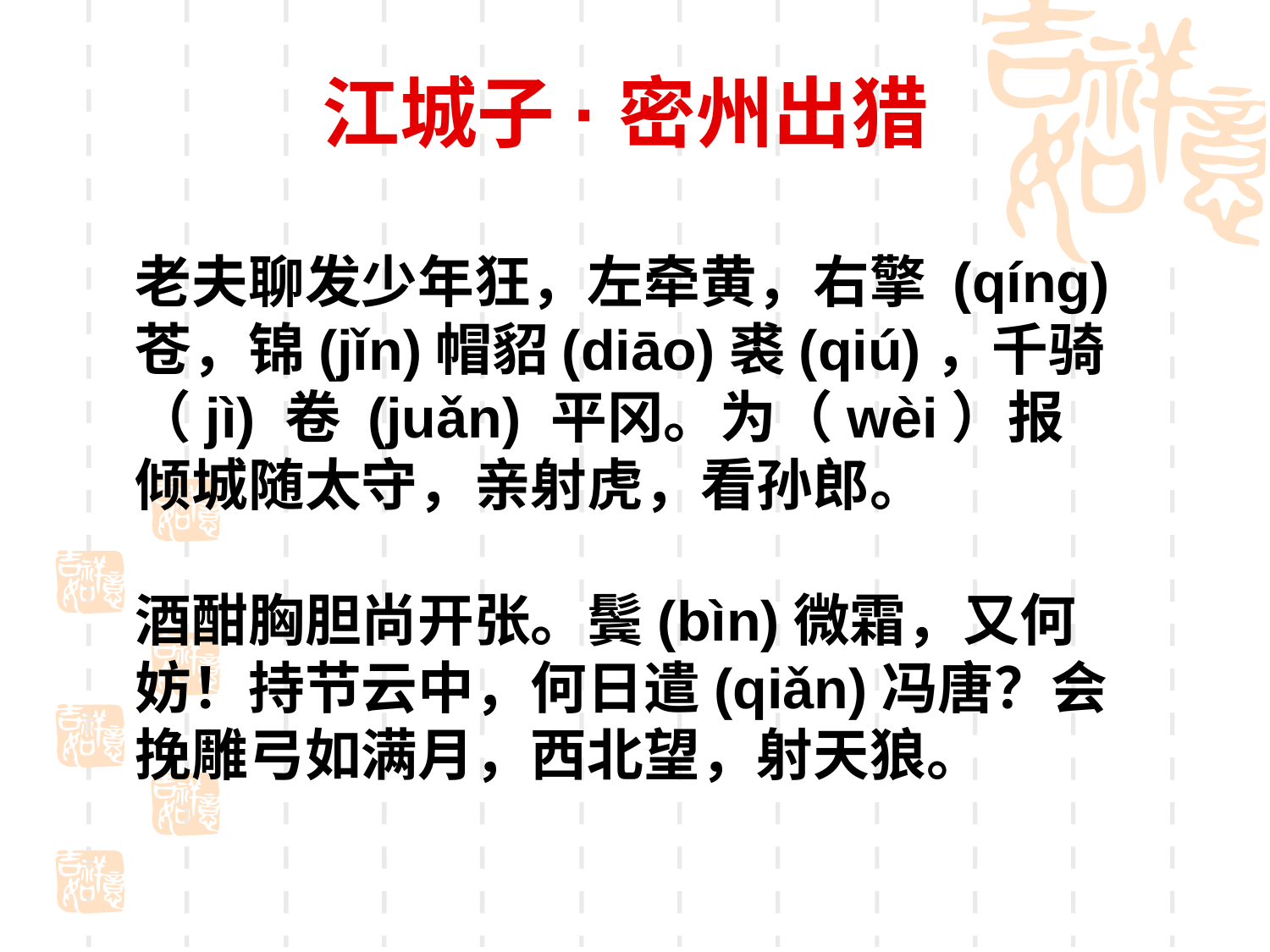

# 江城子·密州出猎

老夫聊发少年狂，左牵黄，右擎 (qíng) 苍，锦(jǐn)帽貂(diāo)裘(qiú)，千骑（jì) 卷 (juǎn) 平冈。为（wèi）报倾城随太守，亲射虎，看孙郎。

酒酣胸胆尚开张。鬓(bìn)微霜，又何妨！持节云中，何日遣(qiǎn)冯唐？会挽雕弓如满月，西北望，射天狼。